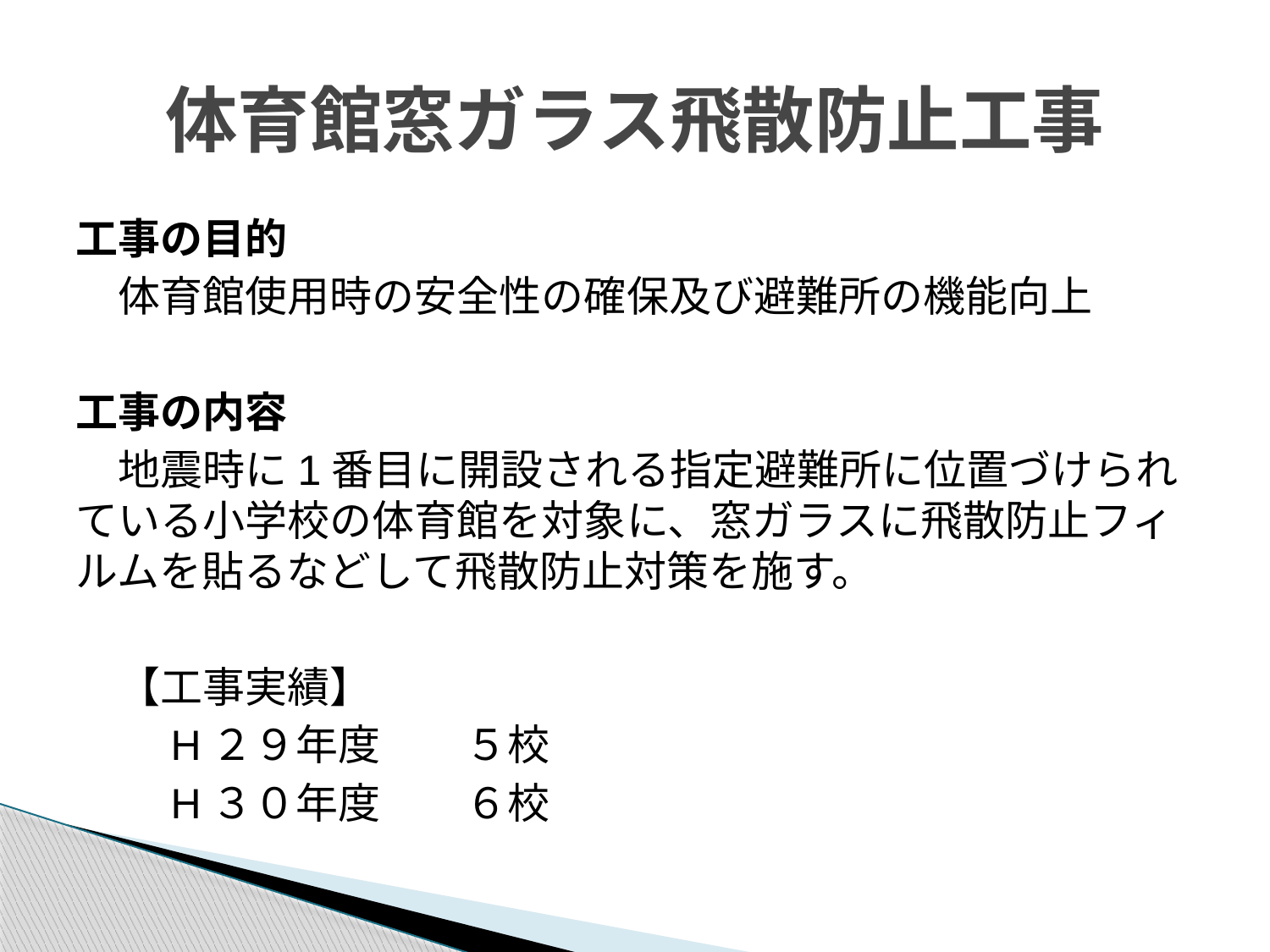

# 体育館窓ガラス飛散防止工事
工事の目的
　体育館使用時の安全性の確保及び避難所の機能向上

工事の内容
　地震時に1番目に開設される指定避難所に位置づけられている小学校の体育館を対象に、窓ガラスに飛散防止フィルムを貼るなどして飛散防止対策を施す。

　【工事実績】
　　H２９年度　　５校
　　H３０年度　　６校